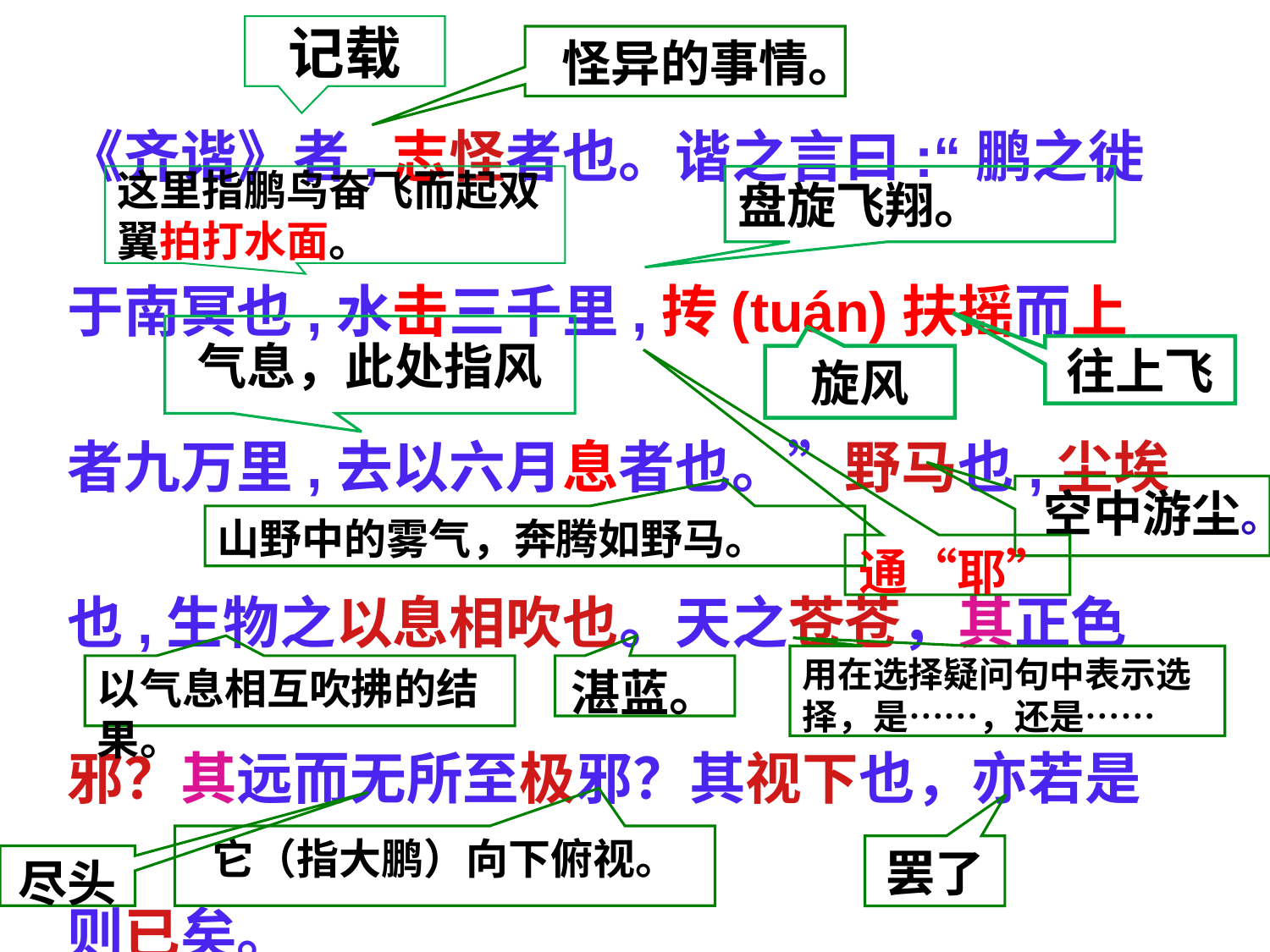

记载
《齐谐》者,志怪者也。谐之言曰:“鹏之徙于南冥也,水击三千里,抟(tuán)扶摇而上者九万里,去以六月息者也。”野马也,尘埃也,生物之以息相吹也。天之苍苍，其正色邪？其远而无所至极邪？其视下也，亦若是则已矣。
怪异的事情。
这里指鹏鸟奋飞而起双翼拍打水面。
盘旋飞翔。
气息，此处指风
往上飞
旋风
空中游尘。
山野中的雾气，奔腾如野马。
通“耶”
用在选择疑问句中表示选择，是……，还是……
以气息相互吹拂的结果。
湛蓝。
它（指大鹏）向下俯视。
罢了
尽头